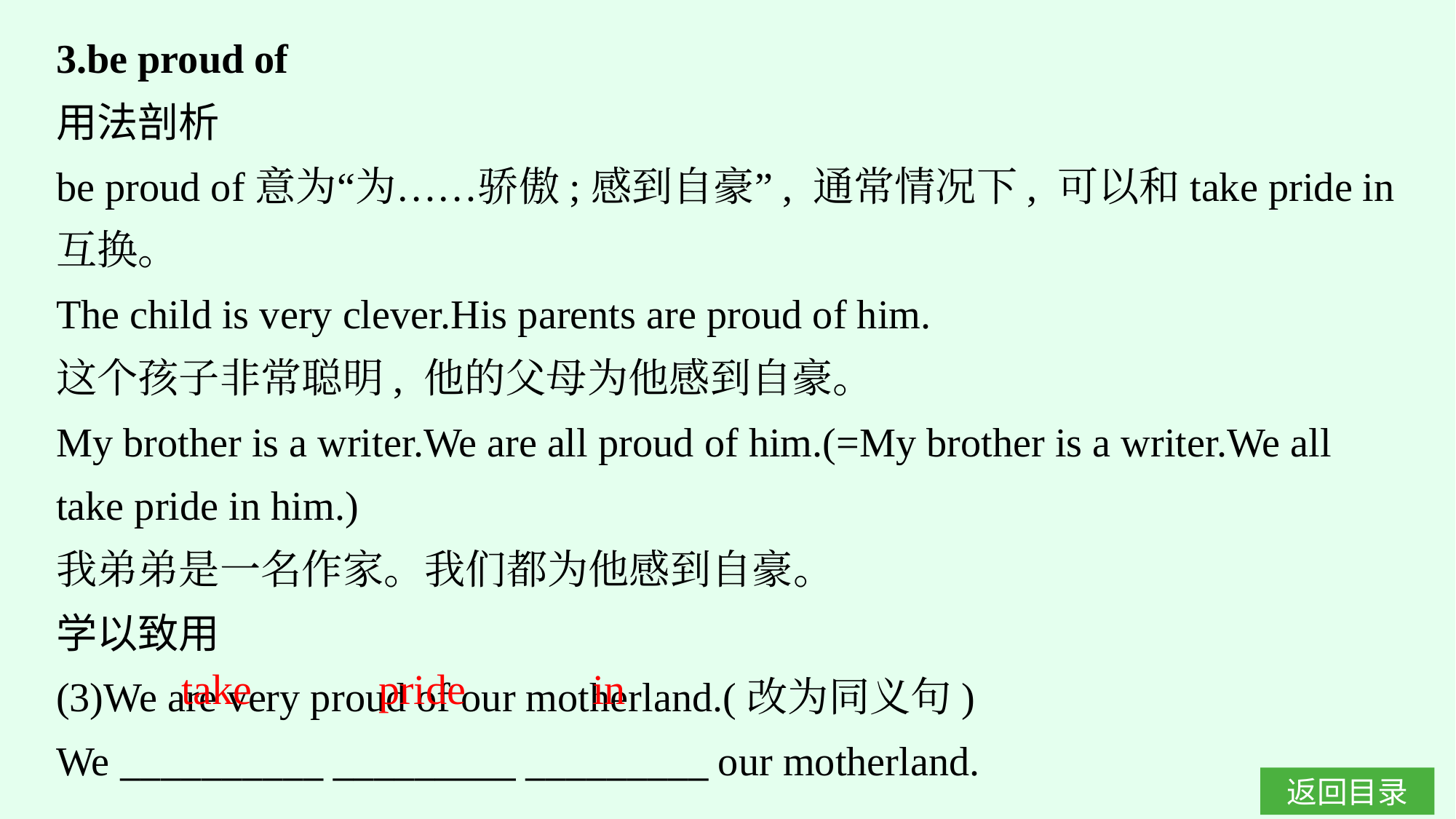

3.be proud of
用法剖析
be proud of意为“为……骄傲;感到自豪”, 通常情况下, 可以和take pride in互换。
The child is very clever.His parents are proud of him.
这个孩子非常聪明, 他的父母为他感到自豪。
My brother is a writer.We are all proud of him.(=My brother is a writer.We all take pride in him.)
我弟弟是一名作家。我们都为他感到自豪。
学以致用
(3)We are very proud of our motherland.(改为同义句)
We __________ _________ _________ our motherland.
take            pride            in